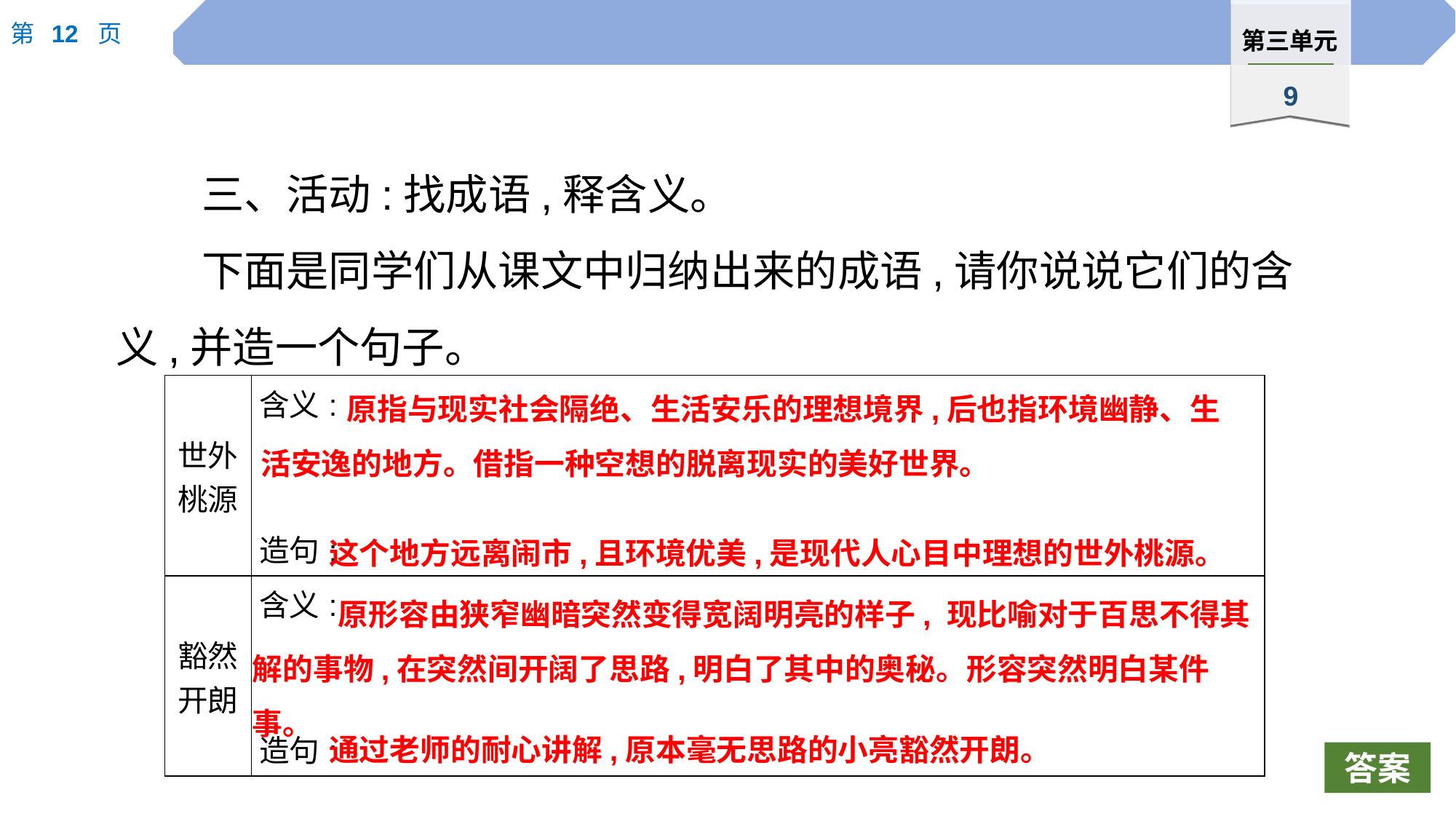

三、活动:找成语,释含义。
下面是同学们从课文中归纳出来的成语,请你说说它们的含义,并造一个句子。
原指与现实社会隔绝、生活安乐的理想境界,后也指环境幽静、生活安逸的地方。借指一种空想的脱离现实的美好世界。
| 世外桃源 | 含义: 造句: |
| --- | --- |
| 豁然开朗 | 含义: 造句: |
这个地方远离闹市,且环境优美,是现代人心目中理想的世外桃源。
原形容由狭窄幽暗突然变得宽阔明亮的样子, 现比喻对于百思不得其解的事物,在突然间开阔了思路,明白了其中的奥秘。形容突然明白某件事。
通过老师的耐心讲解,原本毫无思路的小亮豁然开朗。
答案